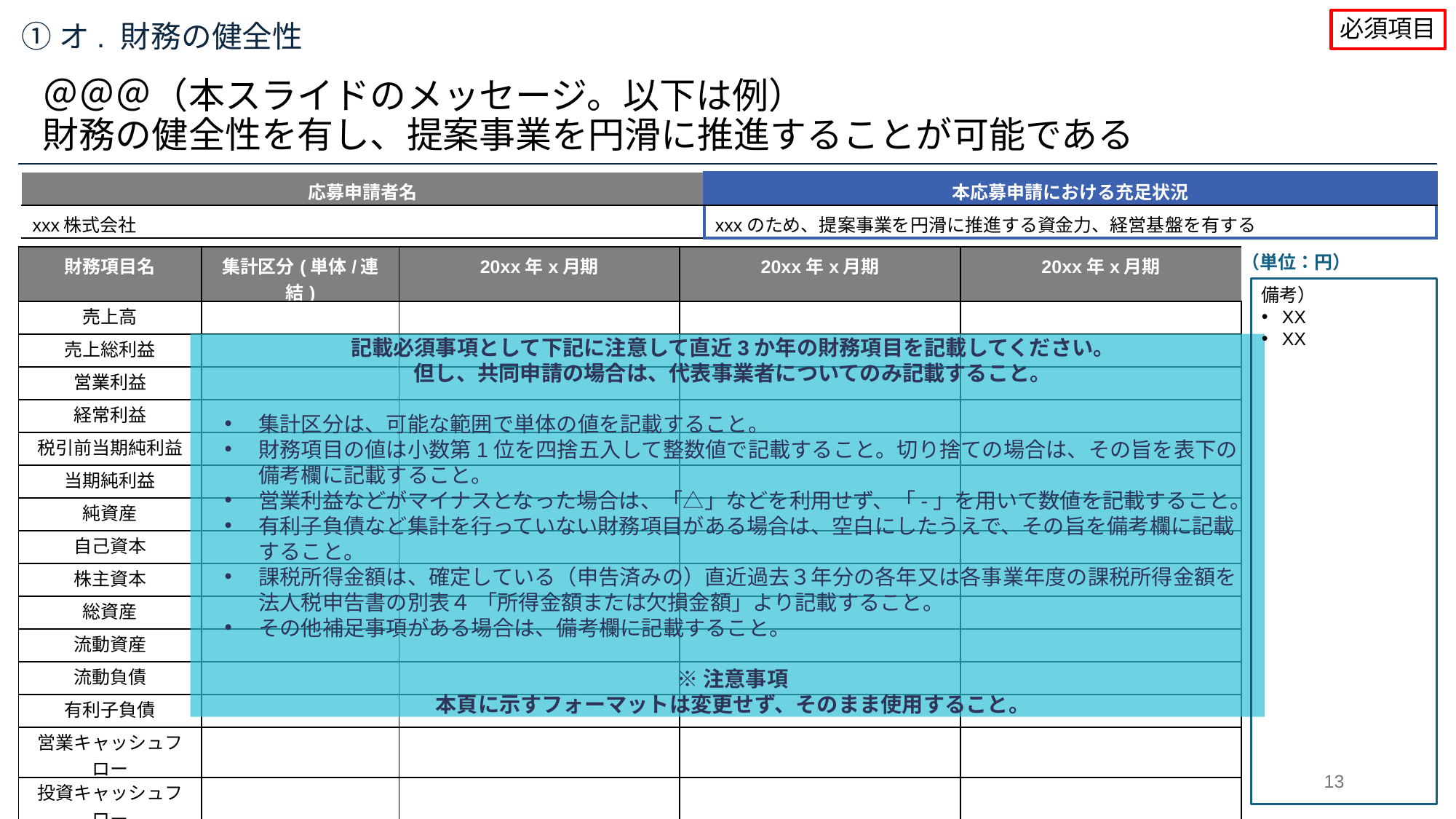

必須項目
①オ. 財務の健全性
＠＠＠（本スライドのメッセージ。以下は例）
財務の健全性を有し、提案事業を円滑に推進することが可能である
| 応募申請者名 | 本応募申請における充足状況 |
| --- | --- |
| xxx株式会社 | xxxのため、提案事業を円滑に推進する資金力、経営基盤を有する |
（単位：円）
| 財務項目名 | 集計区分(単体/連結) | 20xx年x月期 | 20xx年x月期 | 20xx年x月期 |
| --- | --- | --- | --- | --- |
| 売上高 |  |  |  |  |
| 売上総利益 |  |  |  |  |
| 営業利益 |  |  |  |  |
| 経常利益 |  |  |  |  |
| 税引前当期純利益 |  |  |  |  |
| 当期純利益 |  |  |  |  |
| 純資産 |  |  |  |  |
| 自己資本 |  |  |  |  |
| 株主資本 |  |  |  |  |
| 総資産 |  |  |  |  |
| 流動資産 |  |  |  |  |
| 流動負債 |  |  |  |  |
| 有利子負債 |  |  |  |  |
| 営業キャッシュフロー |  |  |  |  |
| 投資キャッシュフロー |  |  |  |  |
| 課税所得金額 |  |  |  |  |
備考）
XX
XX
記載必須事項として下記に注意して直近3か年の財務項目を記載してください。
但し、共同申請の場合は、代表事業者についてのみ記載すること。

集計区分は、可能な範囲で単体の値を記載すること。
財務項目の値は小数第1位を四捨五入して整数値で記載すること。切り捨ての場合は、その旨を表下の備考欄に記載すること。
営業利益などがマイナスとなった場合は、「△」などを利用せず、「-」を用いて数値を記載すること。
有利子負債など集計を行っていない財務項目がある場合は、空白にしたうえで、その旨を備考欄に記載すること。
課税所得金額は、確定している（申告済みの）直近過去３年分の各年又は各事業年度の課税所得金額を法人税申告書の別表４ 「所得金額または欠損金額」より記載すること。
その他補足事項がある場合は、備考欄に記載すること。

※注意事項
本頁に示すフォーマットは変更せず、そのまま使用すること。
13